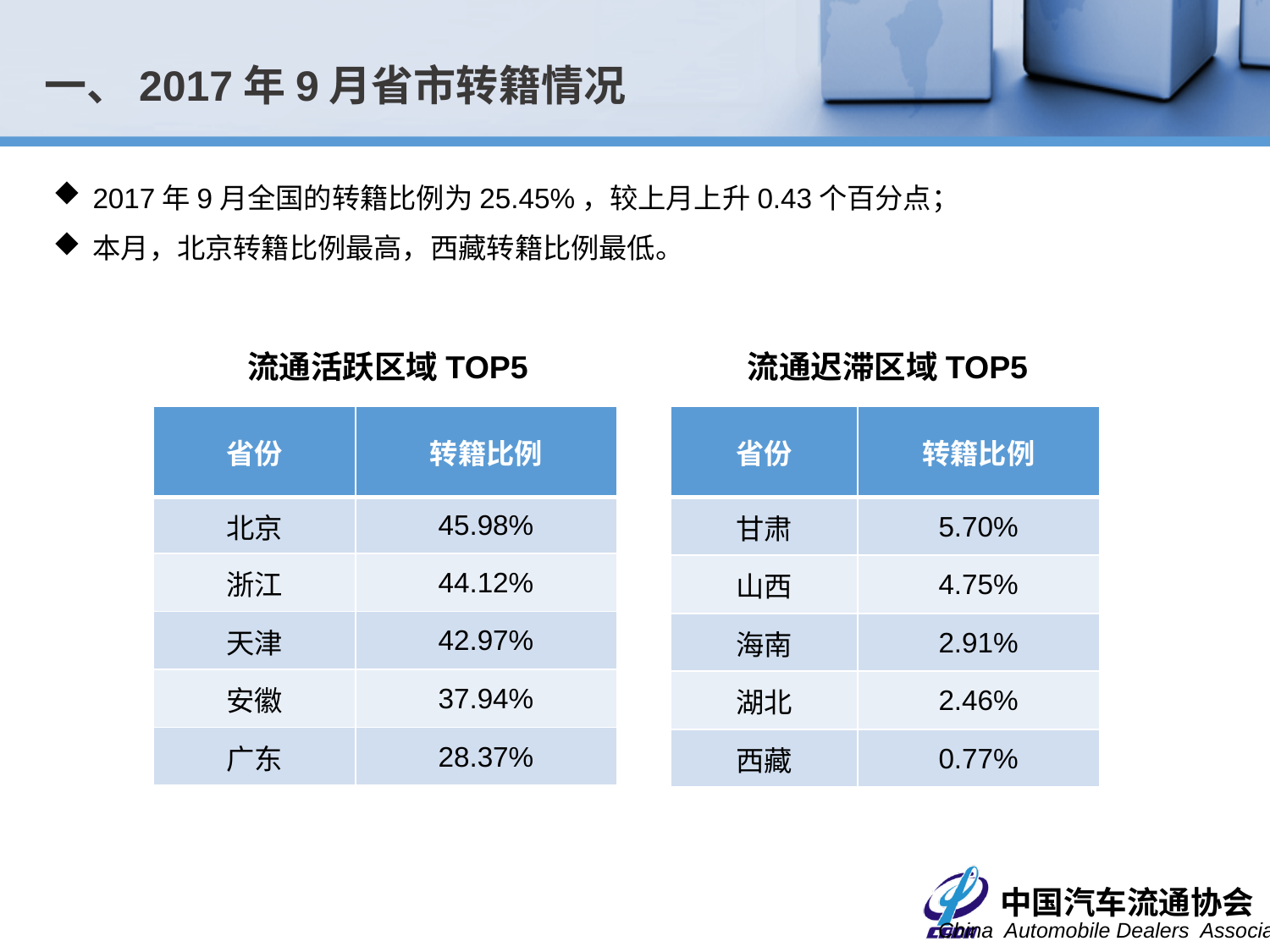

一、2017年9月省市转籍情况
2017年9月全国的转籍比例为25.45%，较上月上升0.43个百分点；
本月，北京转籍比例最高，西藏转籍比例最低。
流通活跃区域TOP5
流通迟滞区域TOP5
| 省份 | 转籍比例 |
| --- | --- |
| 北京 | 45.98% |
| 浙江 | 44.12% |
| 天津 | 42.97% |
| 安徽 | 37.94% |
| 广东 | 28.37% |
| 省份 | 转籍比例 |
| --- | --- |
| 甘肃 | 5.70% |
| 山西 | 4.75% |
| 海南 | 2.91% |
| 湖北 | 2.46% |
| 西藏 | 0.77% |